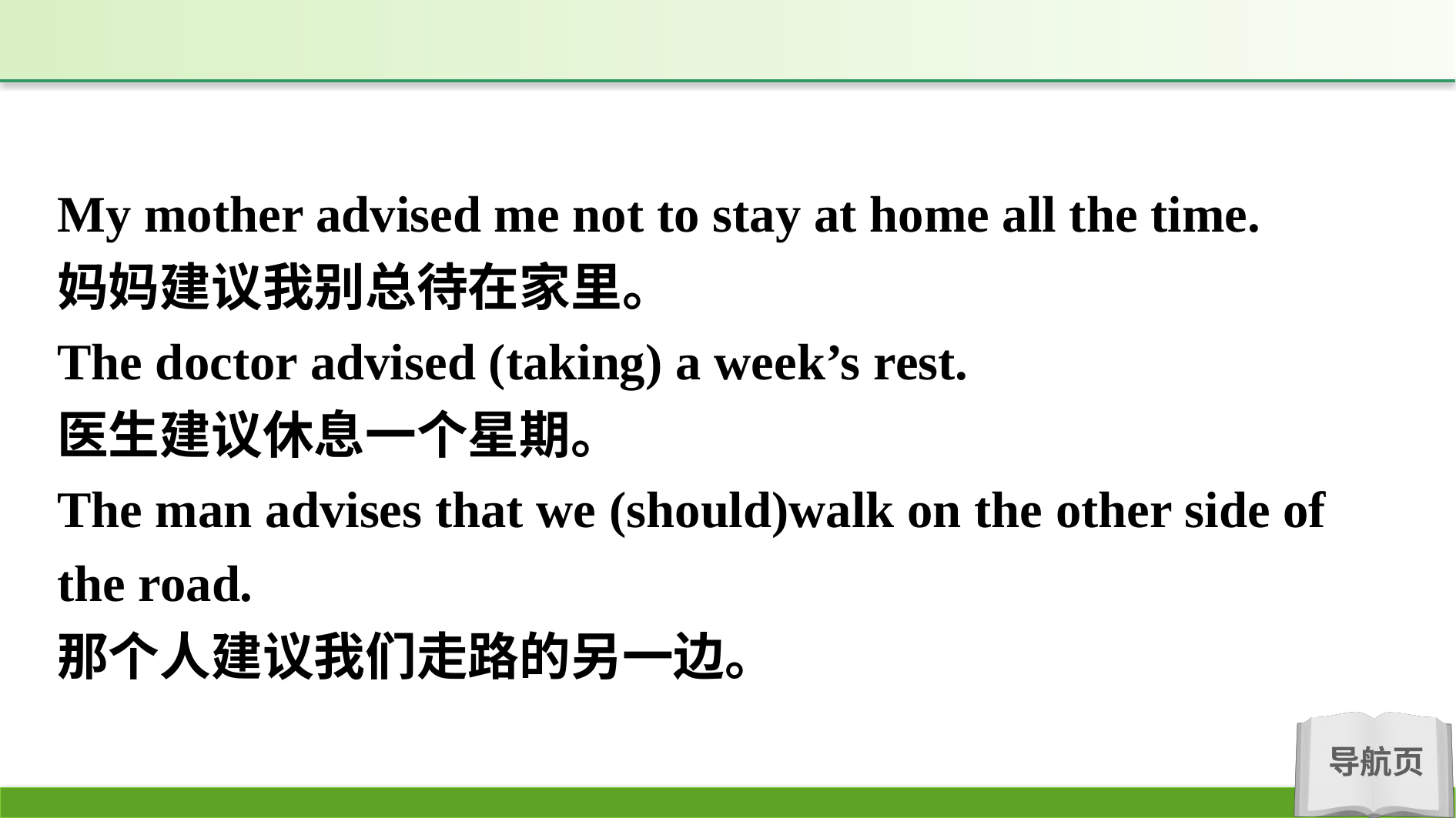

My mother advised me not to stay at home all the time.
妈妈建议我别总待在家里。
The doctor advised (taking) a week’s rest.
医生建议休息一个星期。
The man advises that we (should)walk on the other side of the road.
那个人建议我们走路的另一边。